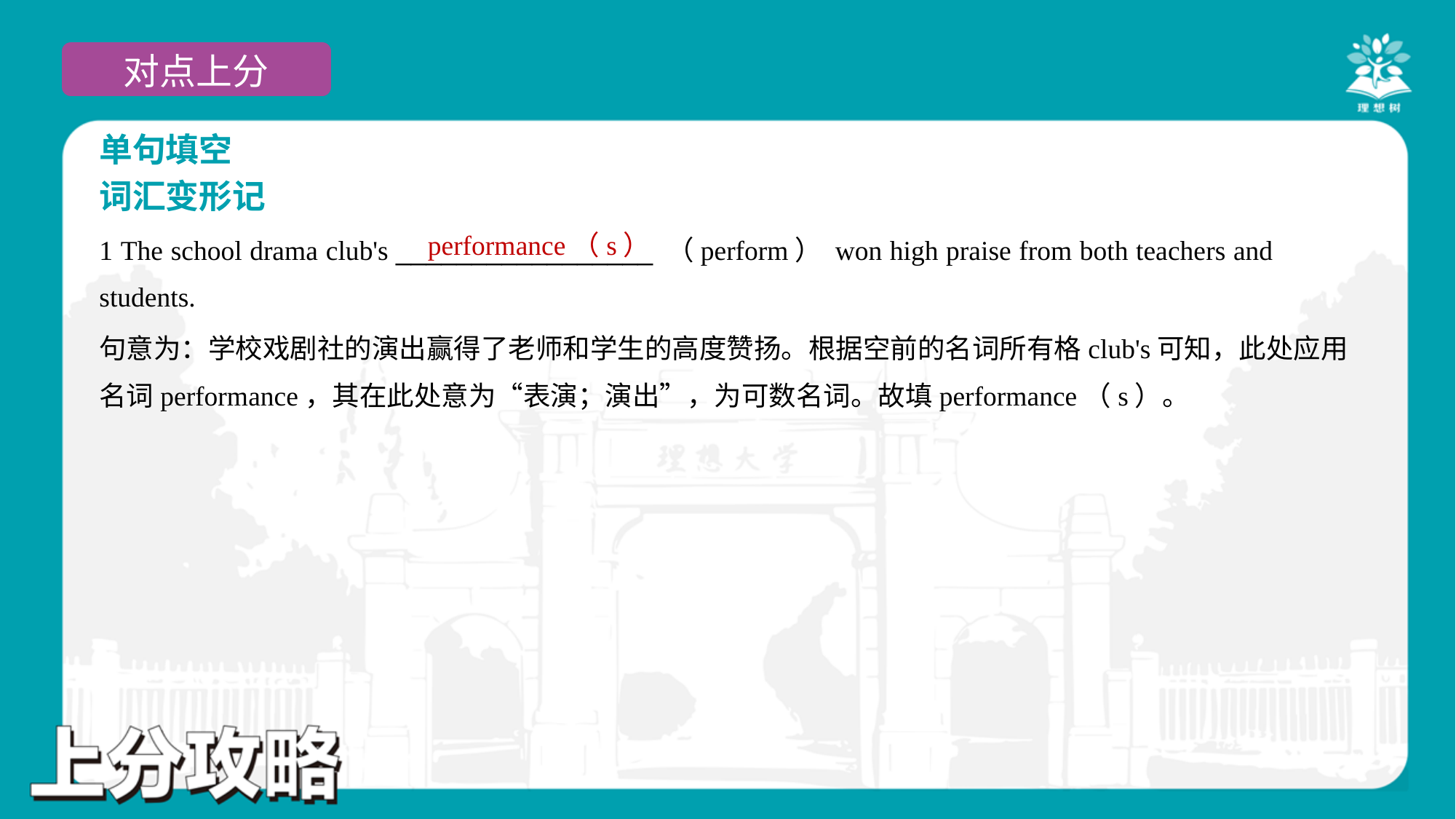

单句填空
词汇变形记
performance（s）
1 The school drama club's _________________ （perform） won high praise from both teachers and
students.
句意为：学校戏剧社的演出赢得了老师和学生的高度赞扬。根据空前的名词所有格club's可知，此处应用
名词performance，其在此处意为“表演；演出”，为可数名词。故填performance（s）。